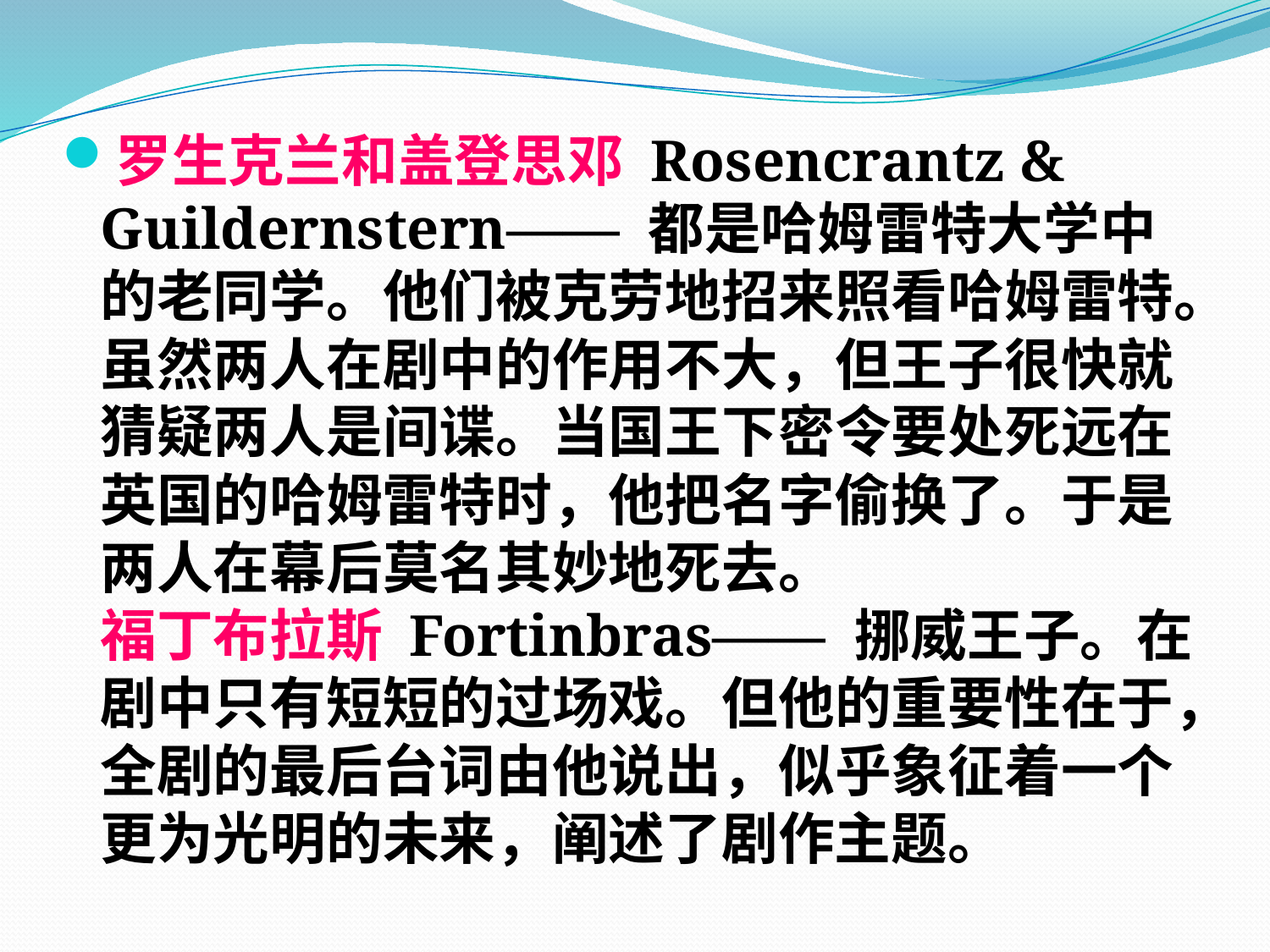

罗生克兰和盖登思邓 Rosencrantz & Guildernstern—— 都是哈姆雷特大学中的老同学。他们被克劳地招来照看哈姆雷特。虽然两人在剧中的作用不大，但王子很快就猜疑两人是间谍。当国王下密令要处死远在英国的哈姆雷特时，他把名字偷换了。于是两人在幕后莫名其妙地死去。
福丁布拉斯 Fortinbras—— 挪威王子。在剧中只有短短的过场戏。但他的重要性在于，全剧的最后台词由他说出，似乎象征着一个更为光明的未来，阐述了剧作主题。